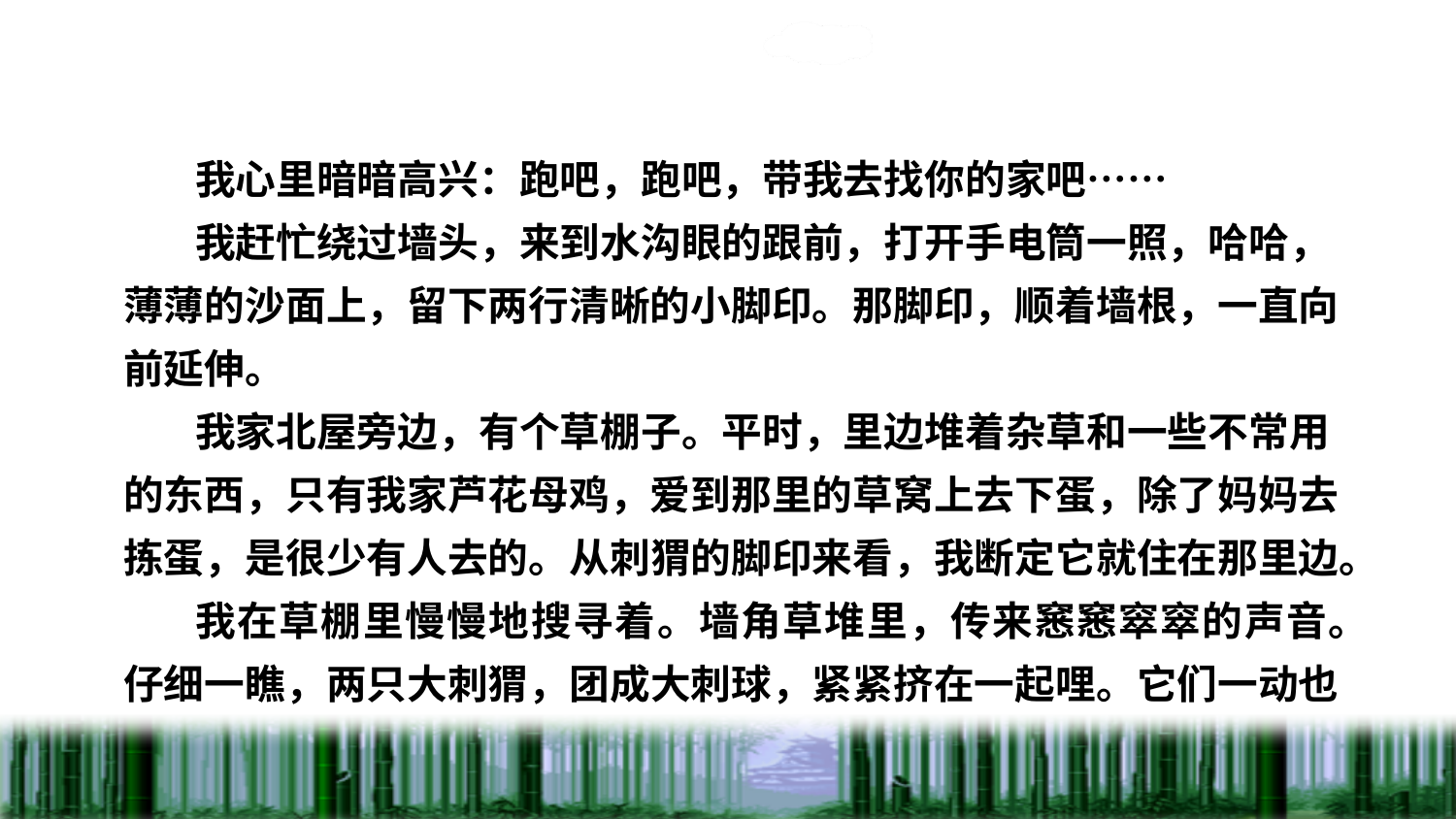

我心里暗暗高兴：跑吧，跑吧，带我去找你的家吧……
我赶忙绕过墙头，来到水沟眼的跟前，打开手电筒一照，哈哈，薄薄的沙面上，留下两行清晰的小脚印。那脚印，顺着墙根，一直向前延伸。
我家北屋旁边，有个草棚子。平时，里边堆着杂草和一些不常用的东西，只有我家芦花母鸡，爱到那里的草窝上去下蛋，除了妈妈去拣蛋，是很少有人去的。从刺猬的脚印来看，我断定它就住在那里边。
我在草棚里慢慢地搜寻着。墙角草堆里，传来窸窸窣窣的声音。仔细一瞧，两只大刺猬，团成大刺球，紧紧挤在一起哩。它们一动也